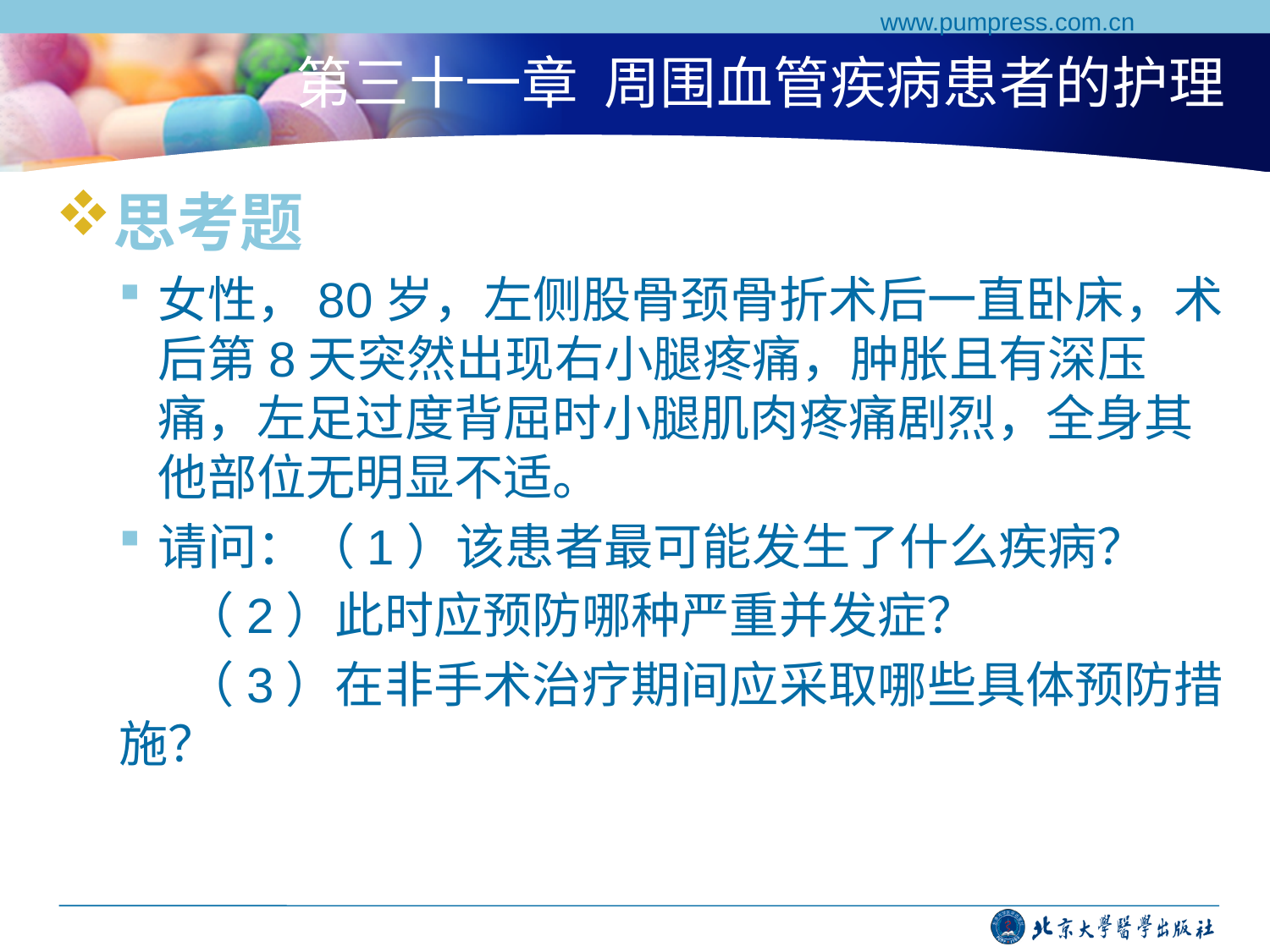

www.pumpress.com.cn
# 第三十一章  周围血管疾病患者的护理
思考题
女性，80岁，左侧股骨颈骨折术后一直卧床，术后第8天突然出现右小腿疼痛，肿胀且有深压痛，左足过度背屈时小腿肌肉疼痛剧烈，全身其他部位无明显不适。
请问：（1）该患者最可能发生了什么疾病？
     （2）此时应预防哪种严重并发症？
     （3）在非手术治疗期间应采取哪些具体预防措施？